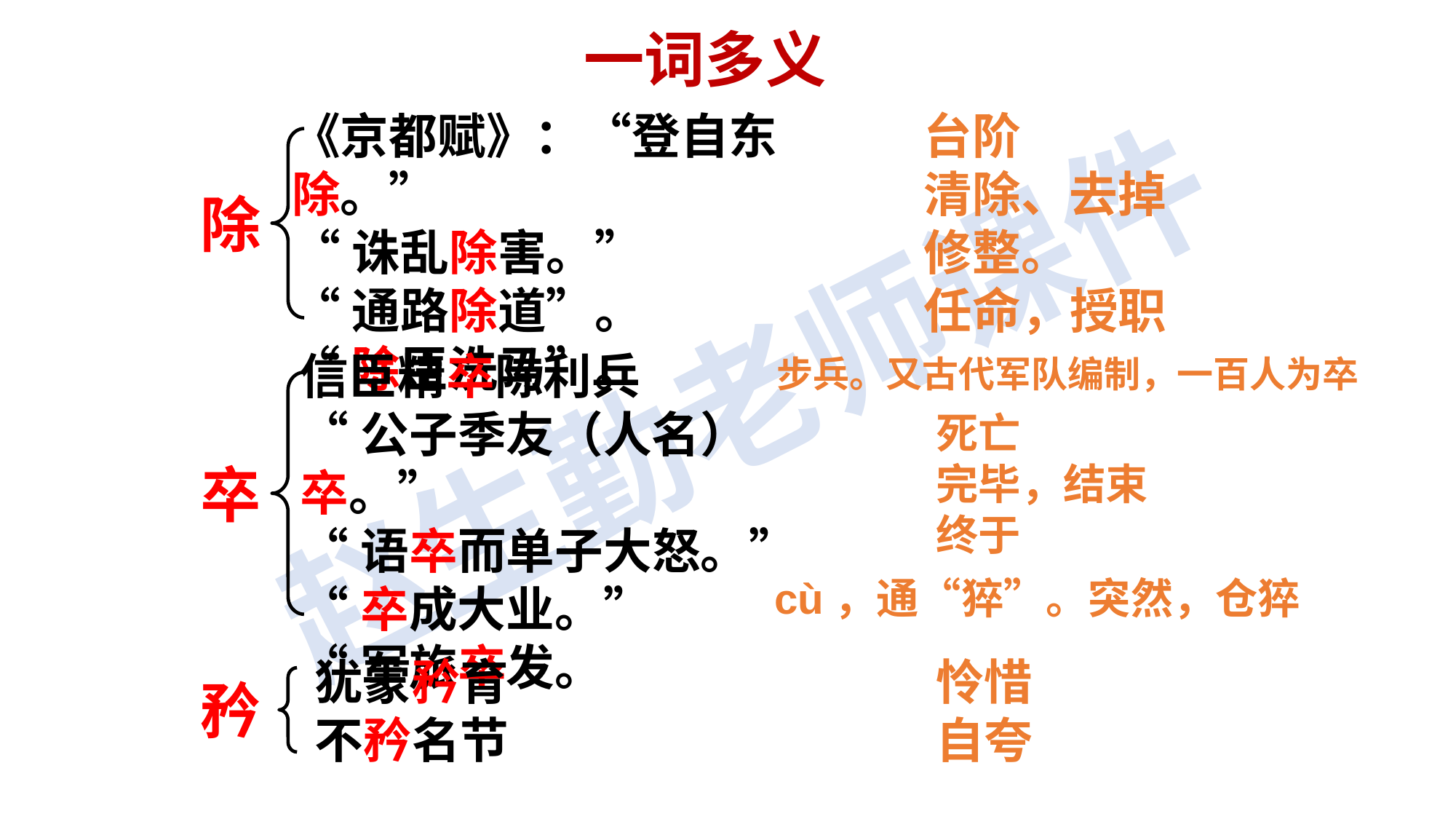

一词多义
《京都赋》：“登自东除。”
“诛乱除害。”
“通路除道”。
“除臣洗马”。
台阶
清除、去掉
修整。
任命，授职

除
信臣精卒陈利兵
“公子季友（人名）卒。”
“语卒而单子大怒。”
“卒成大业。”
“军旅卒发。
步兵。又古代军队编制，一百人为卒

死亡
完毕，结束
终于
卒

cù，通“猝”。突然，仓猝
犹蒙矜育
不矜名节
怜惜
自夸
矜